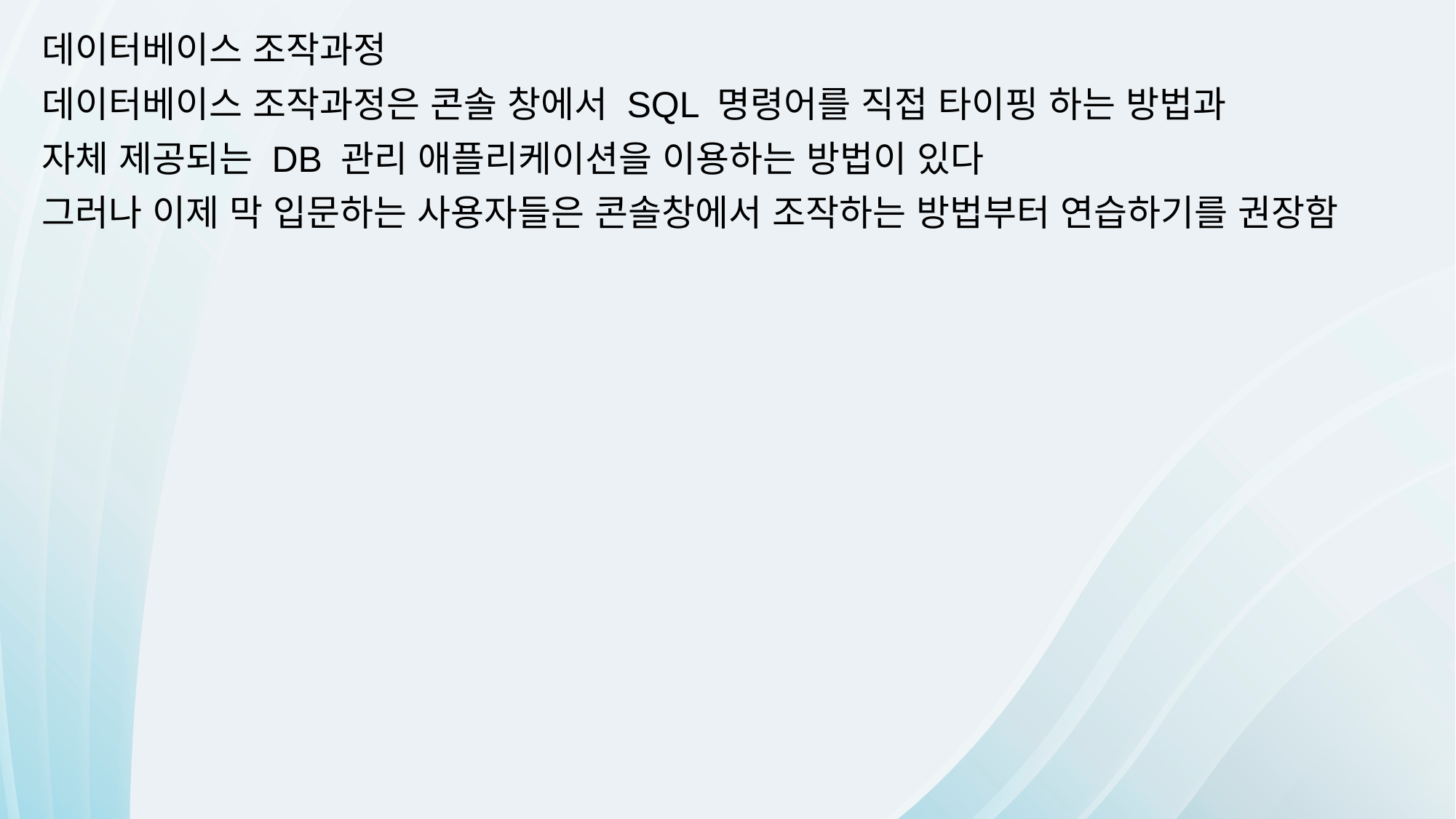

데이터베이스 조작과정
데이터베이스 조작과정은 콘솔 창에서 SQL 명령어를 직접 타이핑 하는 방법과
자체 제공되는 DB 관리 애플리케이션을 이용하는 방법이 있다
그러나 이제 막 입문하는 사용자들은 콘솔창에서 조작하는 방법부터 연습하기를 권장함